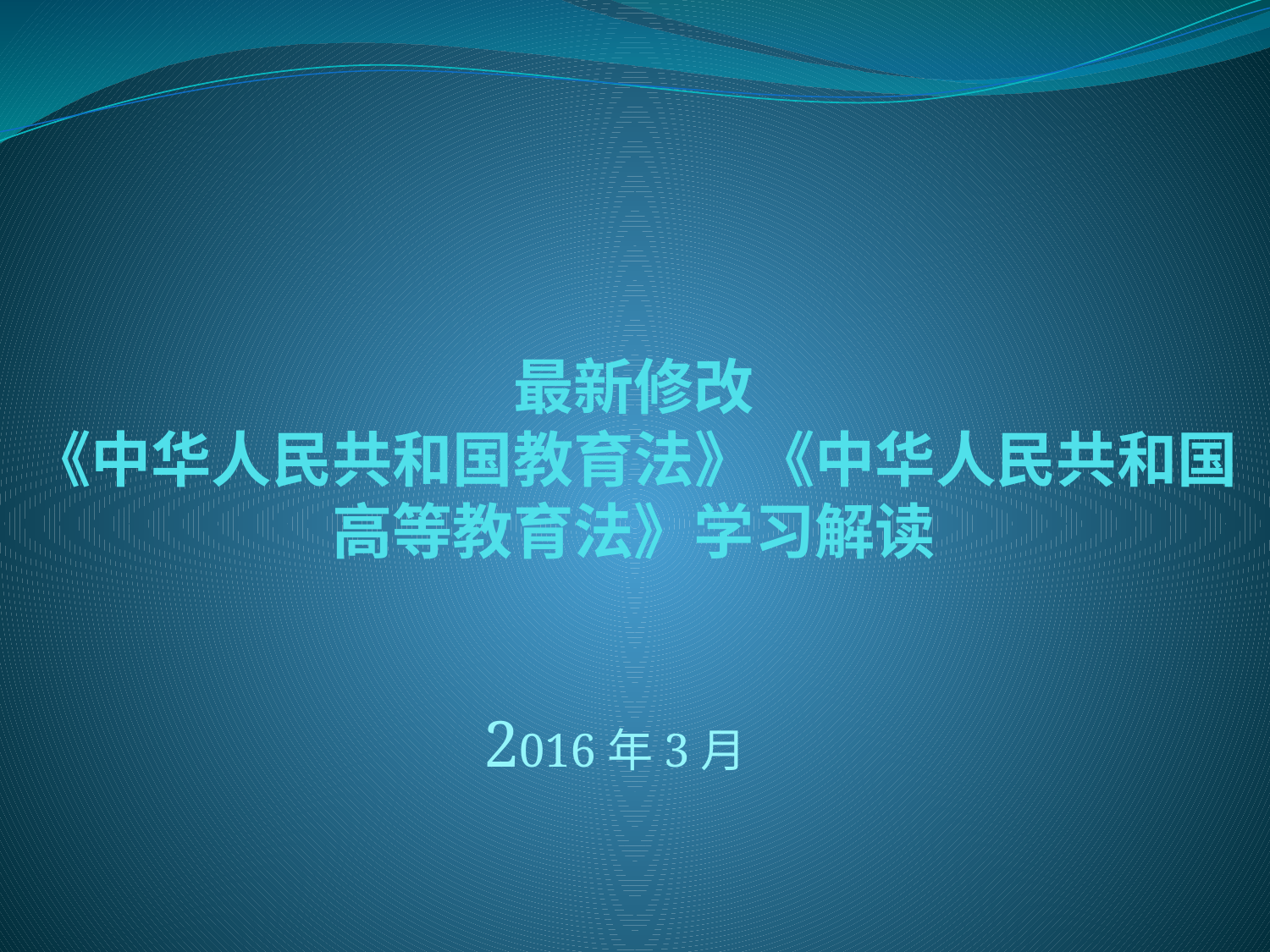

# 最新修改 《中华人民共和国教育法》《中华人民共和国高等教育法》学习解读

2016年3月